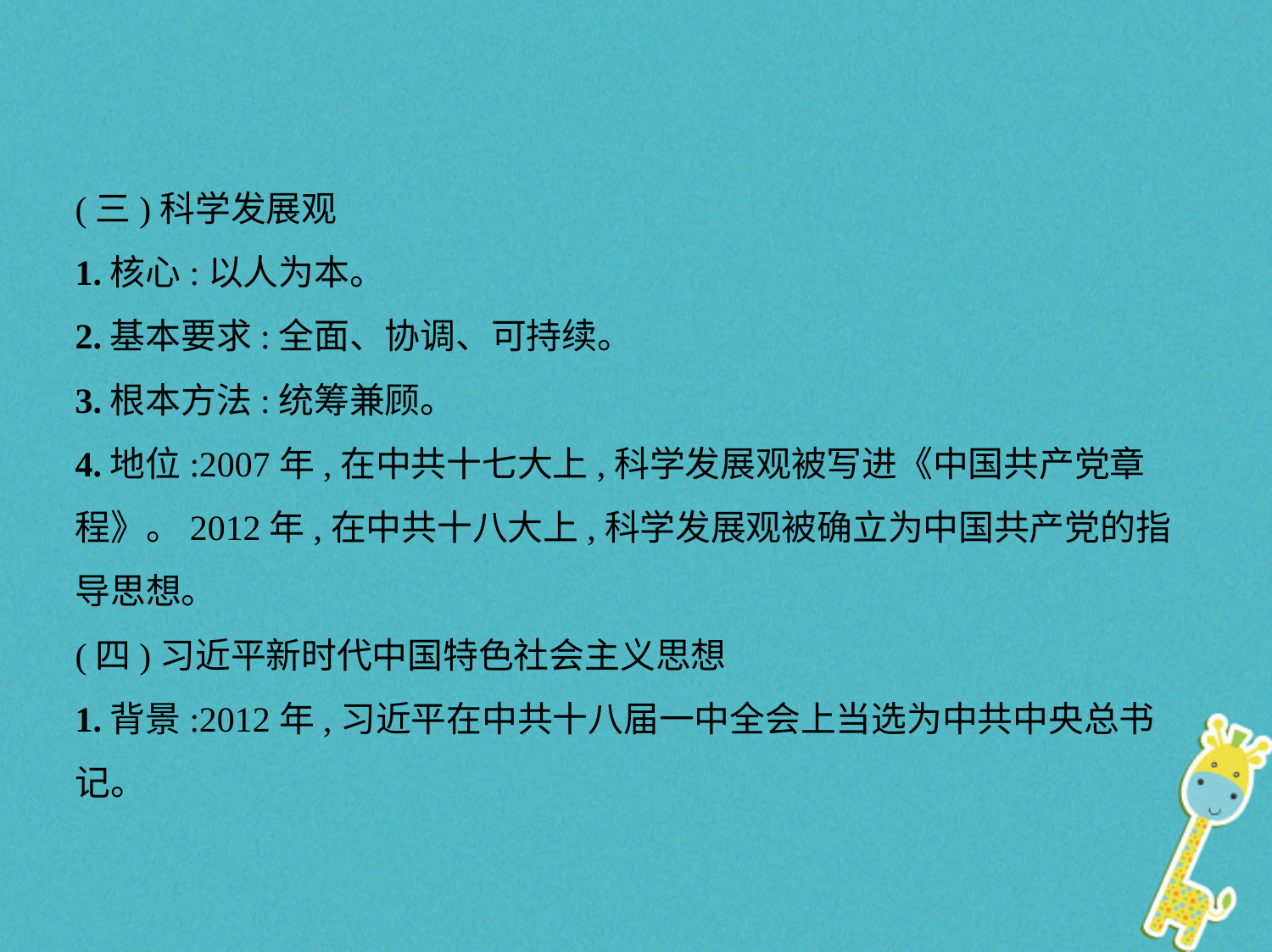

(三)科学发展观
1.核心:以人为本。
2.基本要求:全面、协调、可持续。
3.根本方法:统筹兼顾。
4.地位:2007年,在中共十七大上,科学发展观被写进《中国共产党章
程》。2012年,在中共十八大上,科学发展观被确立为中国共产党的指
导思想。
(四)习近平新时代中国特色社会主义思想
1.背景:2012年,习近平在中共十八届一中全会上当选为中共中央总书记。